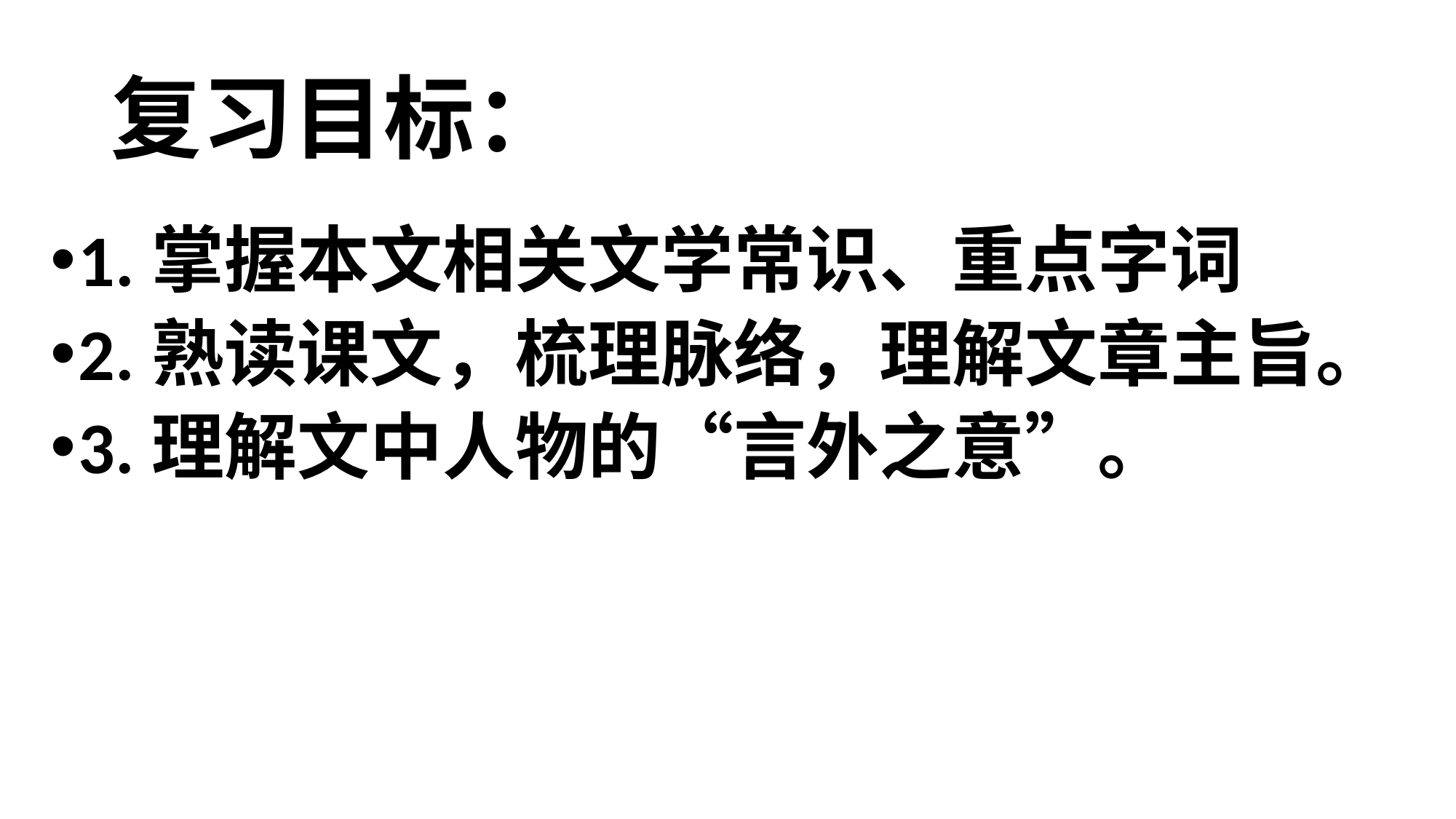

# 复习目标：
1.掌握本文相关文学常识、重点字词
2.熟读课文，梳理脉络，理解文章主旨。
3.理解文中人物的“言外之意”。